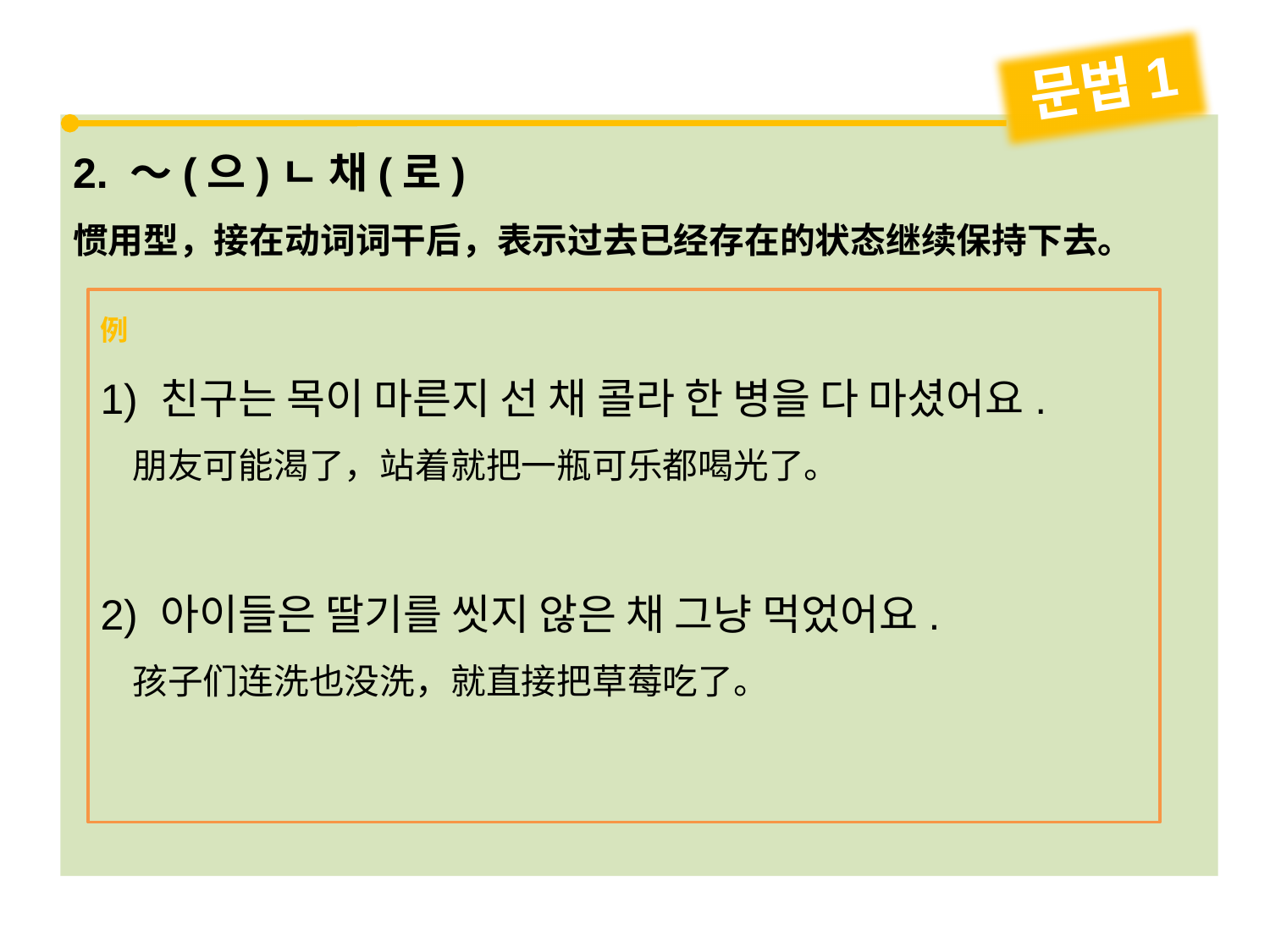

문법1
2. ～(으)ㄴ 채(로)
惯用型，接在动词词干后，表示过去已经存在的状态继续保持下去。

例
1) 친구는 목이 마른지 선 채 콜라 한 병을 다 마셨어요.
   朋友可能渴了，站着就把一瓶可乐都喝光了。

2) 아이들은 딸기를 씻지 않은 채 그냥 먹었어요.
   孩子们连洗也没洗，就直接把草莓吃了。